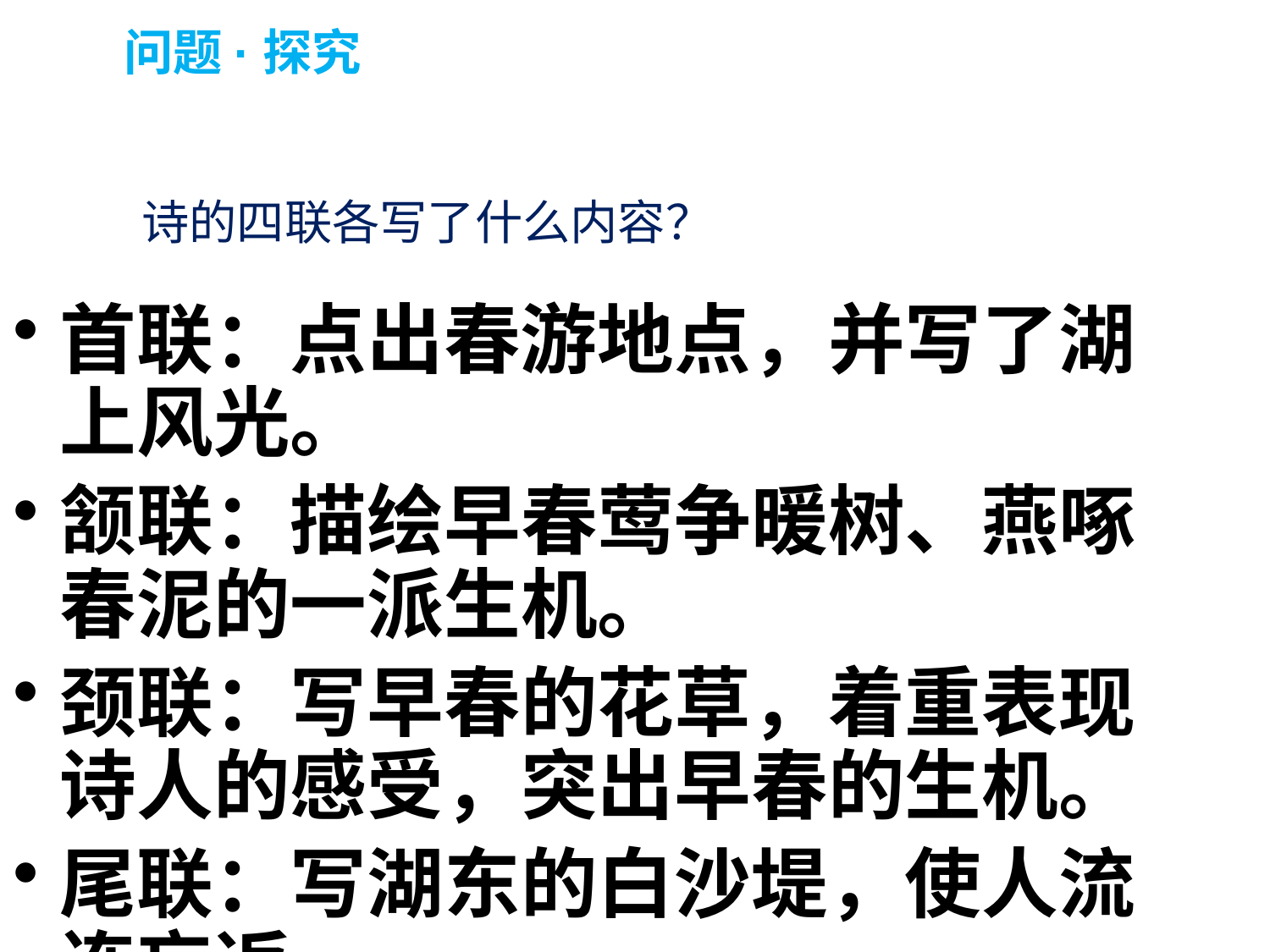

问题·探究
诗的四联各写了什么内容？
首联：点出春游地点，并写了湖上风光。
颔联：描绘早春莺争暖树、燕啄春泥的一派生机。
颈联：写早春的花草，着重表现诗人的感受，突出早春的生机。
尾联：写湖东的白沙堤，使人流连忘返。